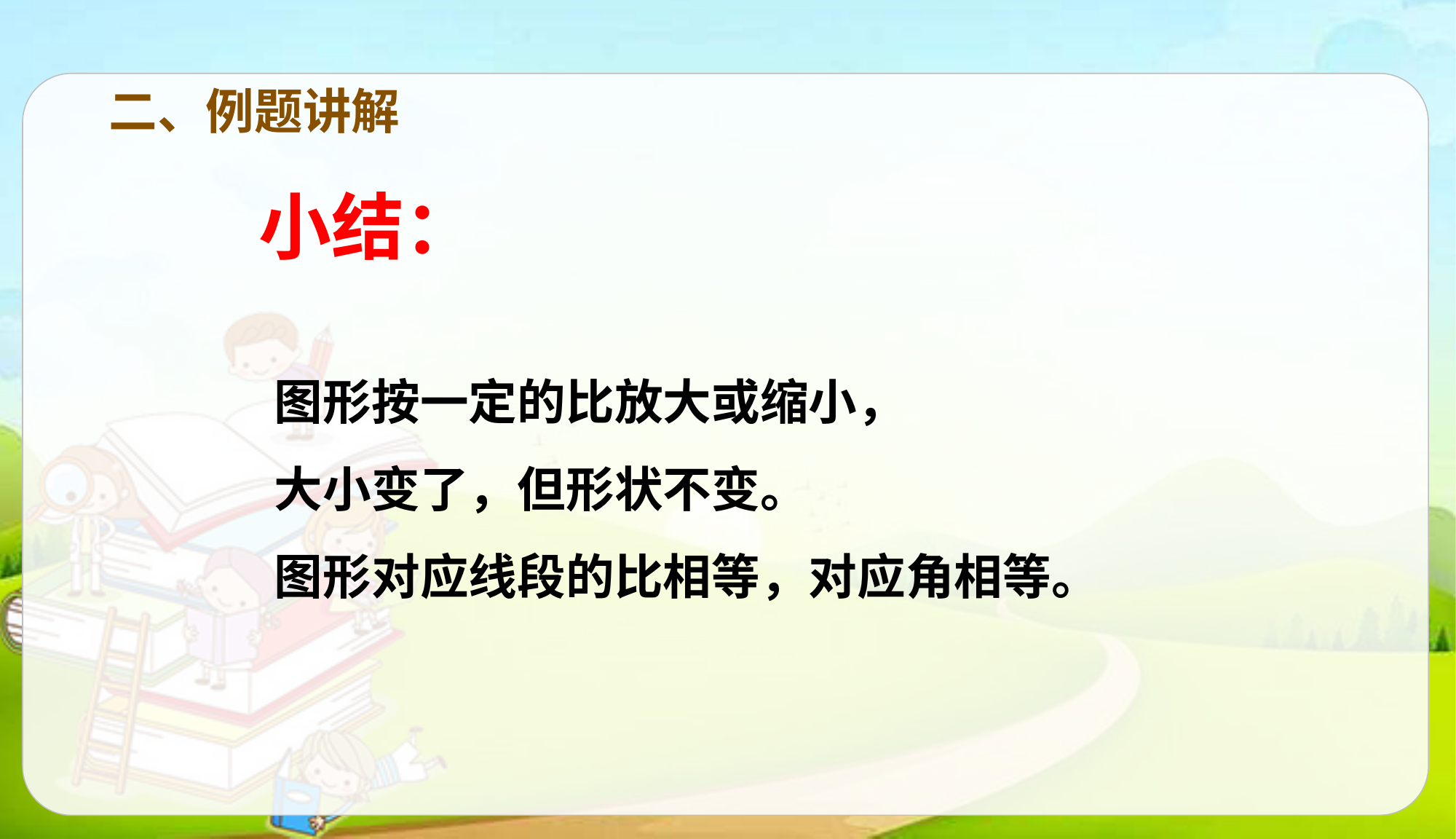

二、例题讲解
小结：
图形按一定的比放大或缩小，
大小变了，但形状不变。
图形对应线段的比相等，对应角相等。